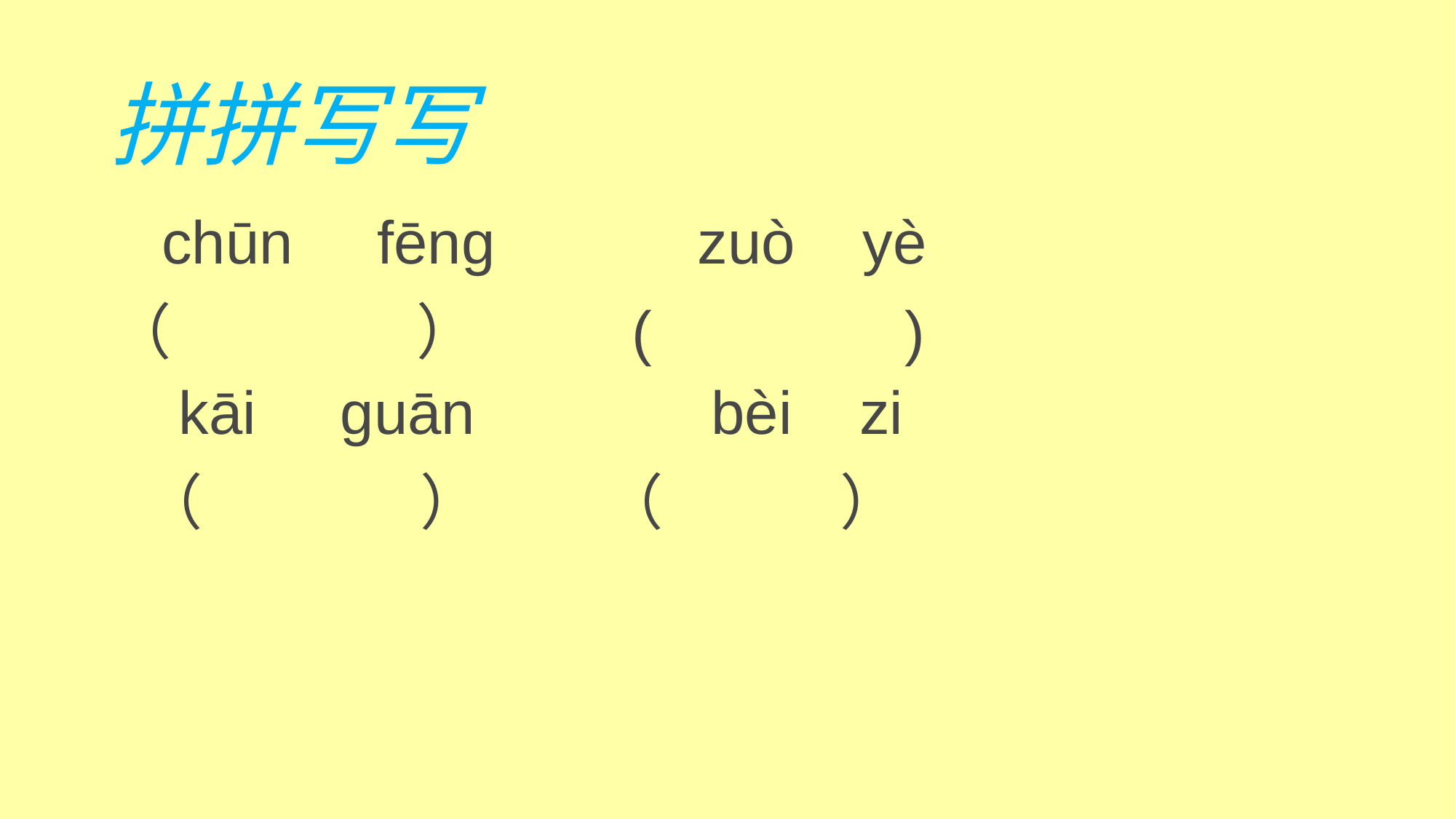

拼拼写写
   chūn     fēng            zuò    yè
（                  ）          (               )
    kāi     guān              bèi    zi
 （                ）         （             ）